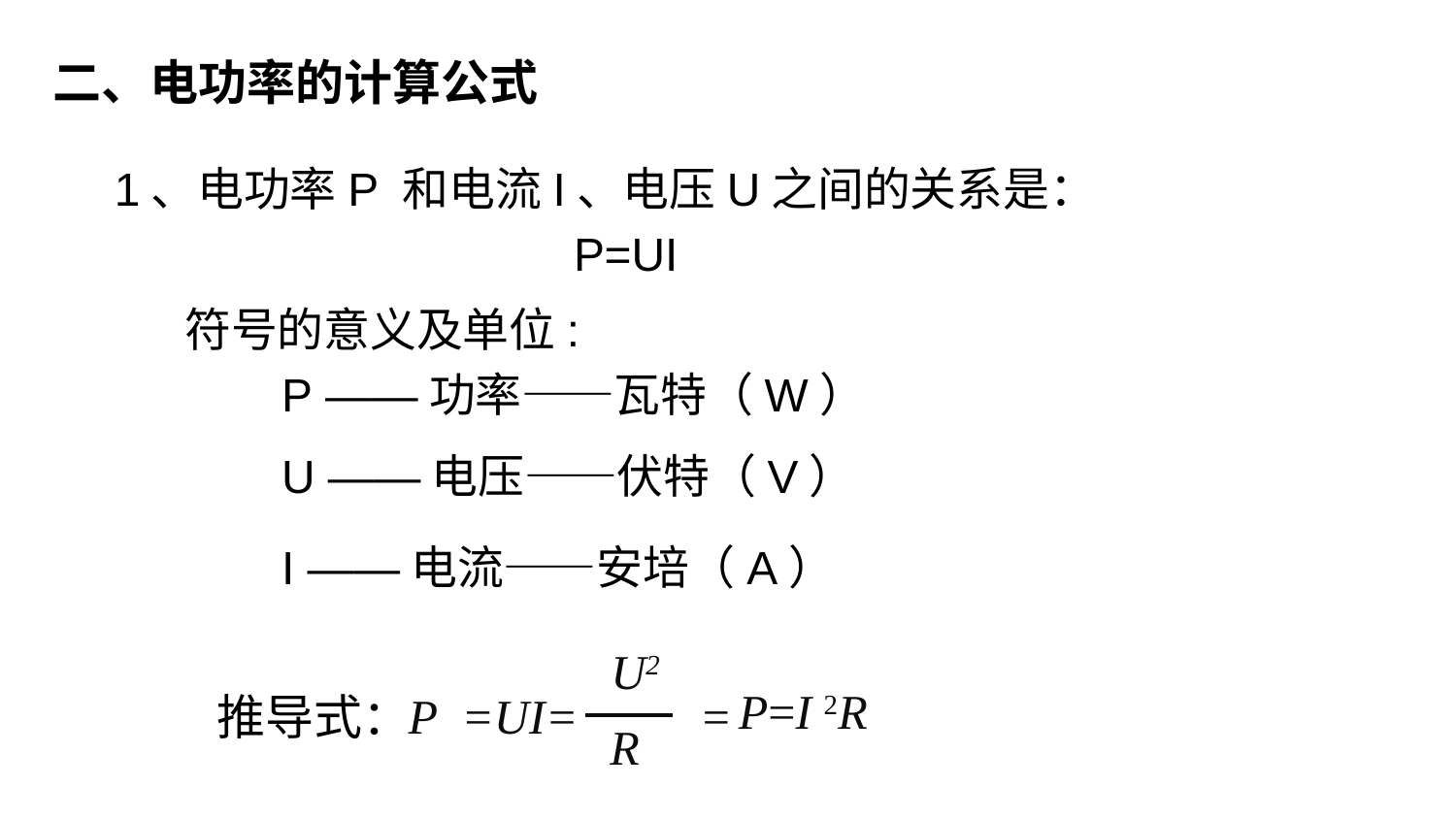

二、电功率的计算公式
 1、电功率P 和电流I、电压U之间的关系是：
P=UI
符号的意义及单位:
P ——功率——瓦特（W）
U ——电压——伏特（V）
I ——电流——安培（A）
U2
P  =UI=          =
R
P=I 2R
推导式：